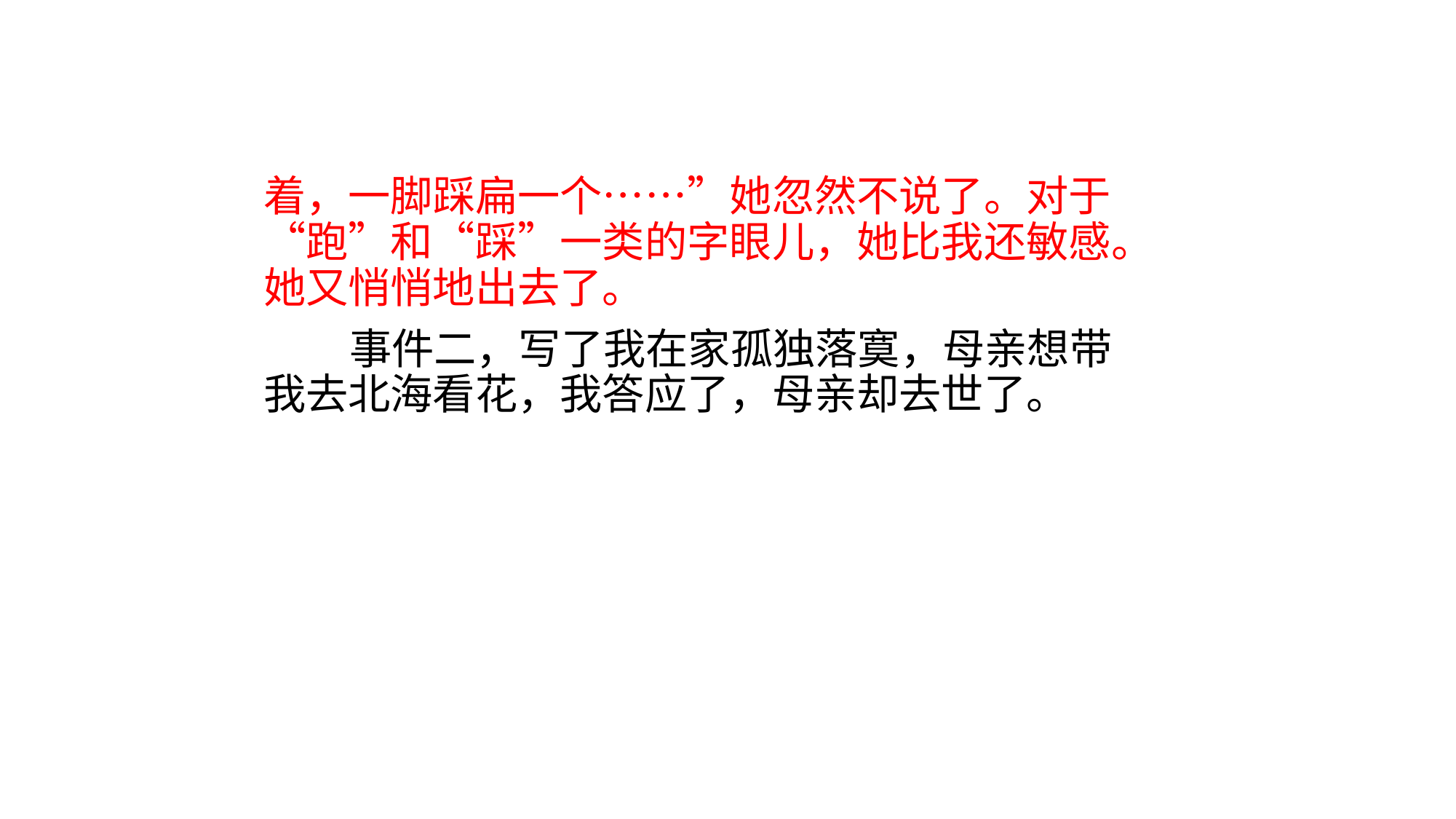

着，一脚踩扁一个……”她忽然不说了。对于“跑”和“踩”一类的字眼儿，她比我还敏感。她又悄悄地出去了。
        事件二，写了我在家孤独落寞，母亲想带我去北海看花，我答应了，母亲却去世了。